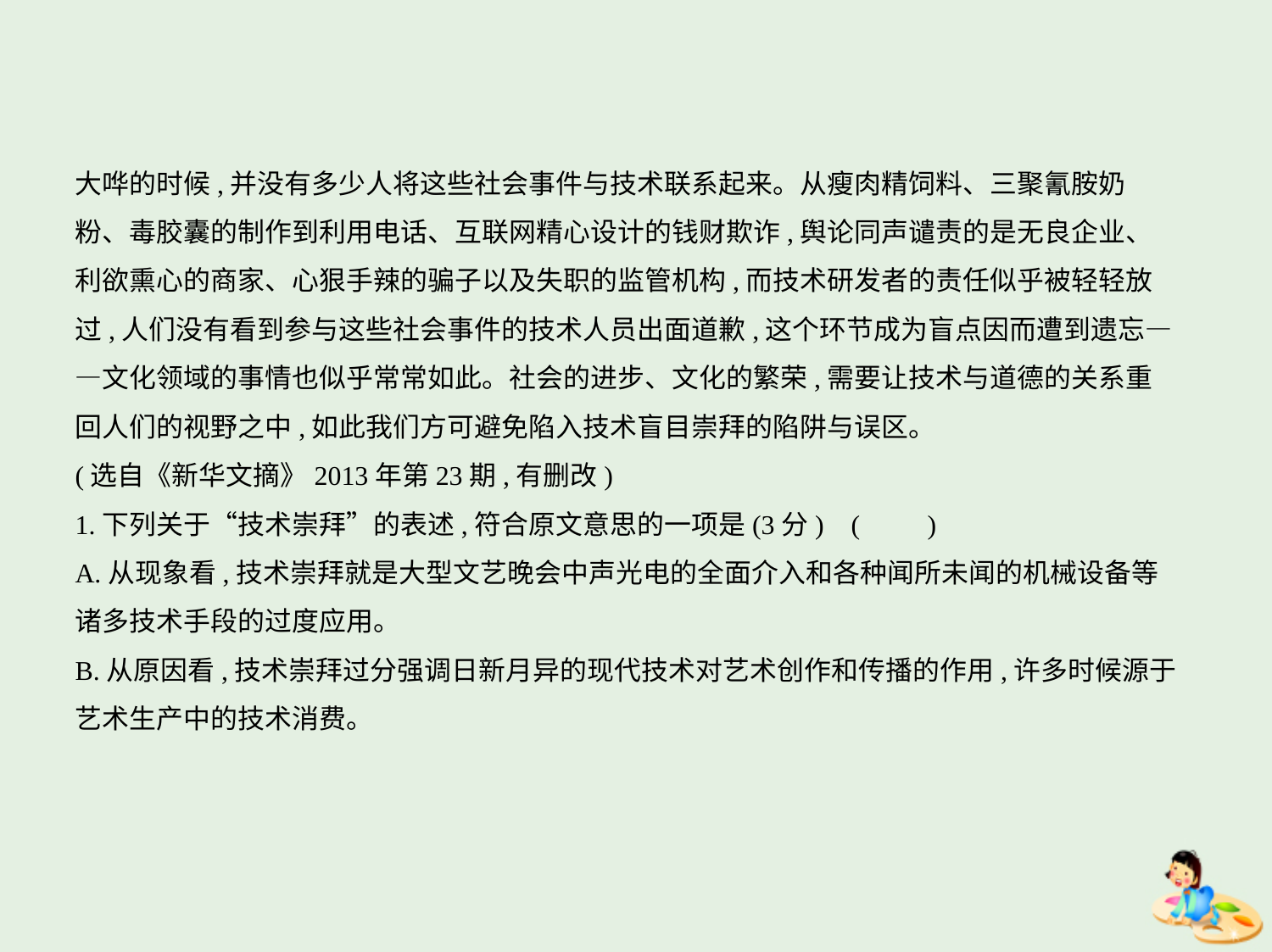

大哗的时候,并没有多少人将这些社会事件与技术联系起来。从瘦肉精饲料、三聚氰胺奶
粉、毒胶囊的制作到利用电话、互联网精心设计的钱财欺诈,舆论同声谴责的是无良企业、
利欲熏心的商家、心狠手辣的骗子以及失职的监管机构,而技术研发者的责任似乎被轻轻放
过,人们没有看到参与这些社会事件的技术人员出面道歉,这个环节成为盲点因而遭到遗忘—
—文化领域的事情也似乎常常如此。社会的进步、文化的繁荣,需要让技术与道德的关系重
回人们的视野之中,如此我们方可避免陷入技术盲目崇拜的陷阱与误区。
(选自《新华文摘》2013年第23期,有删改)
1.下列关于“技术崇拜”的表述,符合原文意思的一项是(3分) (　　)
A.从现象看,技术崇拜就是大型文艺晚会中声光电的全面介入和各种闻所未闻的机械设备等
诸多技术手段的过度应用。
B.从原因看,技术崇拜过分强调日新月异的现代技术对艺术创作和传播的作用,许多时候源于
艺术生产中的技术消费。